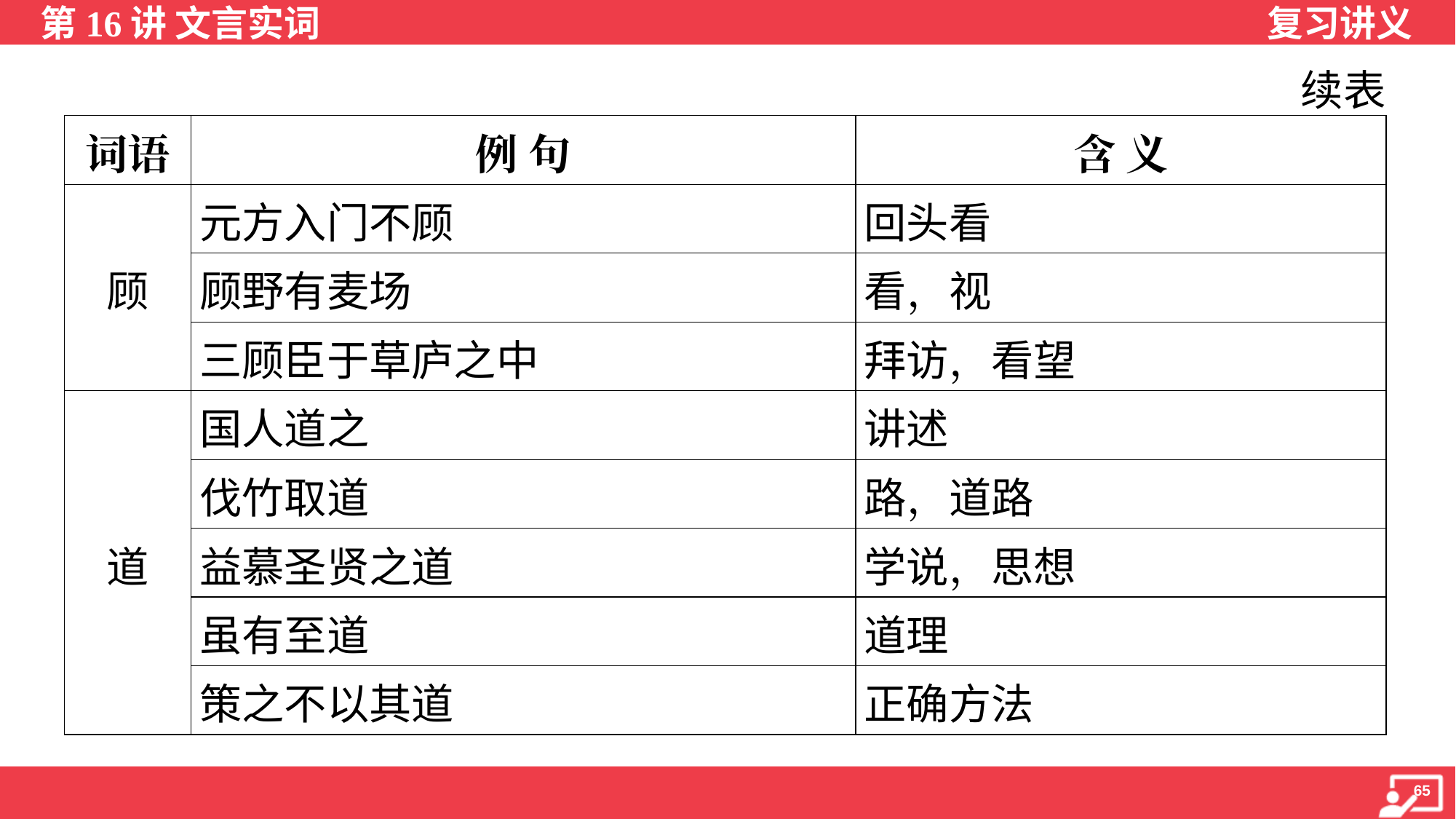

续表
| 词语 | 例 句 | 含 义 |
| --- | --- | --- |
| 顾 | 元方入门不顾 | 回头看 |
|  | 顾野有麦场 | 看，视 |
|  | 三顾臣于草庐之中 | 拜访，看望 |
| 道 | 国人道之 | 讲述 |
|  | 伐竹取道 | 路，道路 |
|  | 益慕圣贤之道 | 学说，思想 |
|  | 虽有至道 | 道理 |
|  | 策之不以其道 | 正确方法 |